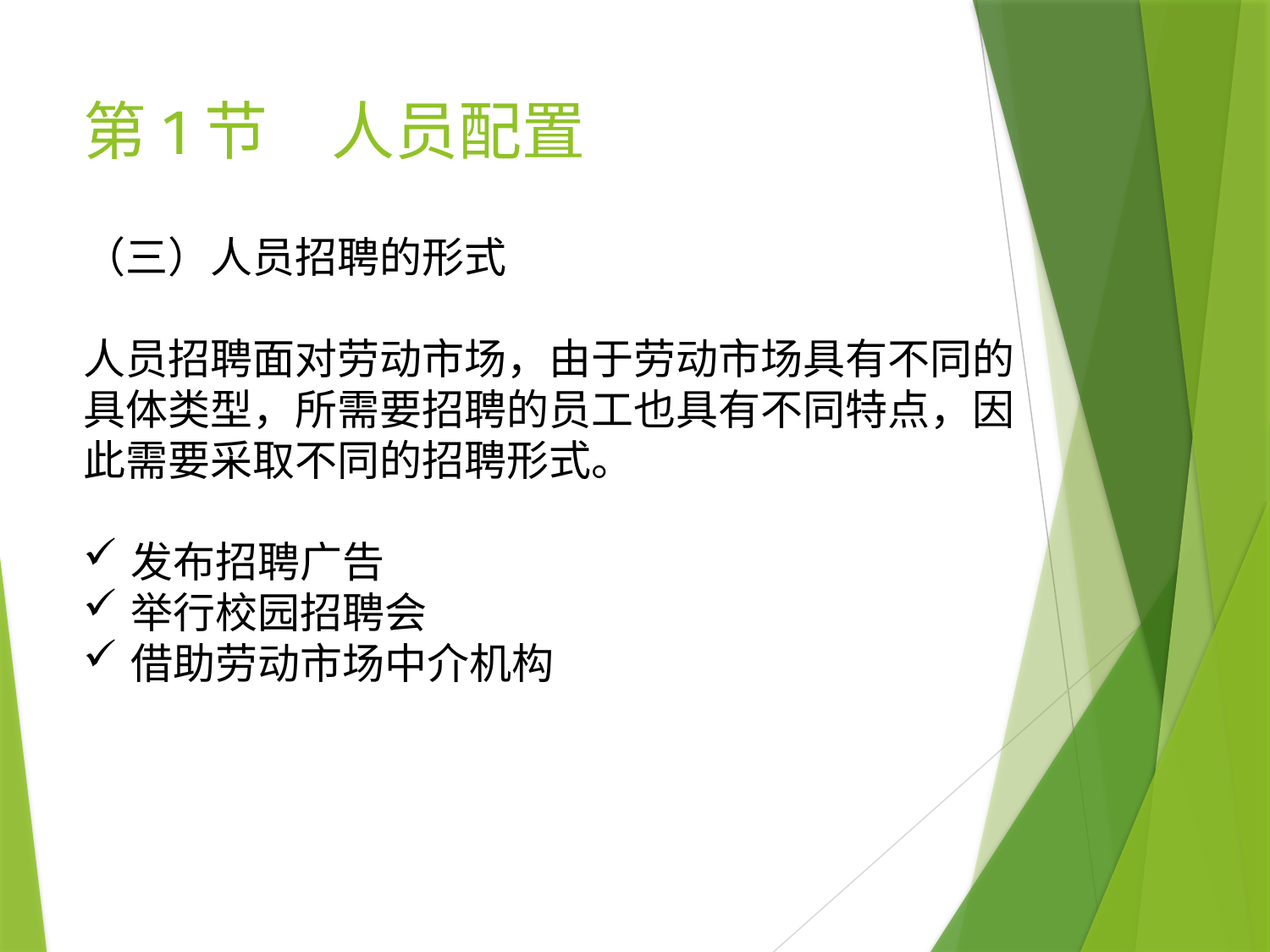

# 第1节　人员配置
（三）人员招聘的形式

人员招聘面对劳动市场，由于劳动市场具有不同的具体类型，所需要招聘的员工也具有不同特点，因此需要采取不同的招聘形式。

发布招聘广告
举行校园招聘会
借助劳动市场中介机构